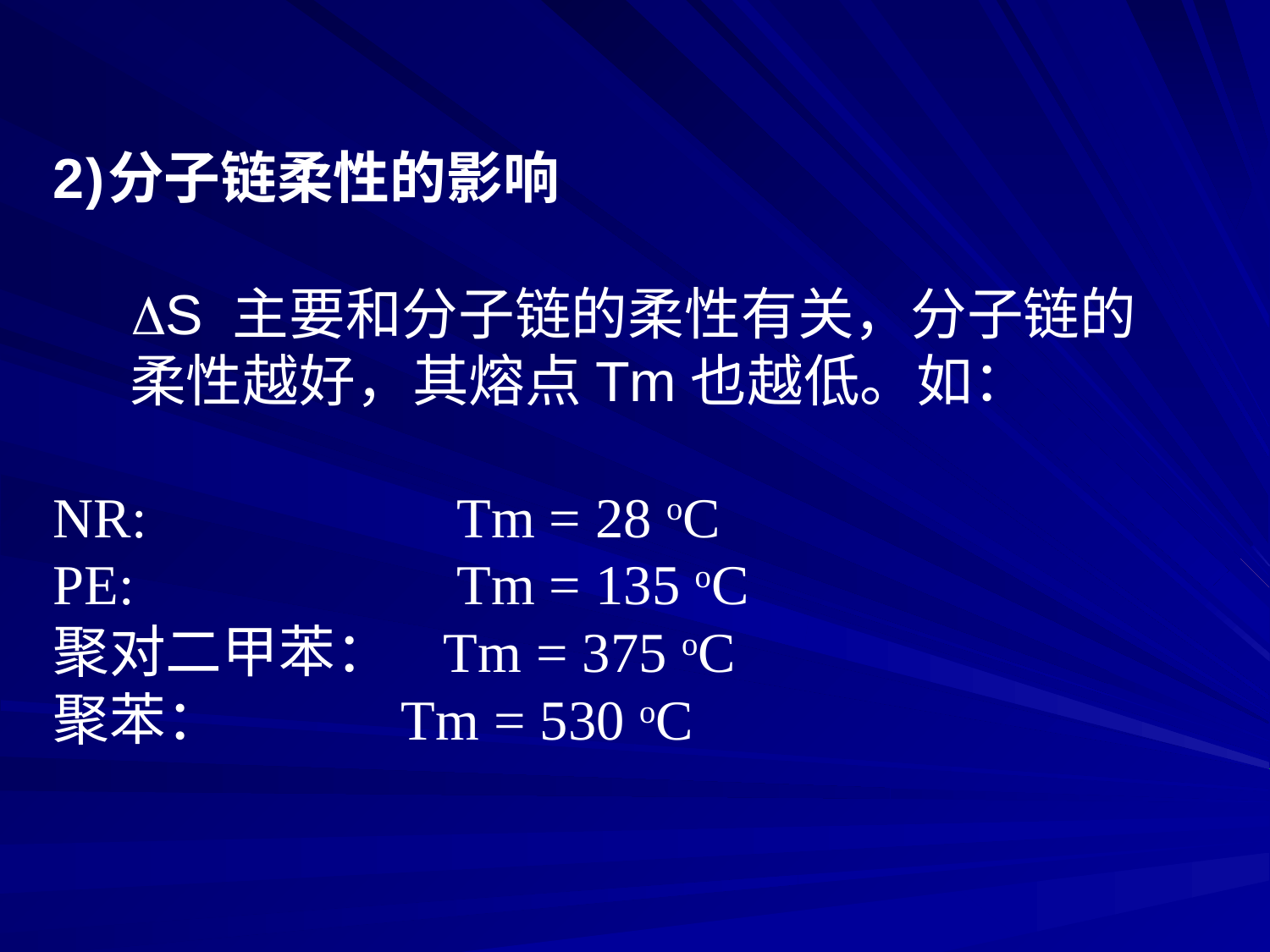

分子链柔性的影响

     ΔS 主要和分子链的柔性有关，分子链的
     柔性越好，其熔点Tm也越低。如：

NR:　　　　　Tm = 28 oC
PE:　　　　 　Tm = 135 oC
聚对二甲苯：   Tm = 375 oC
聚苯：             Tm = 530 oC